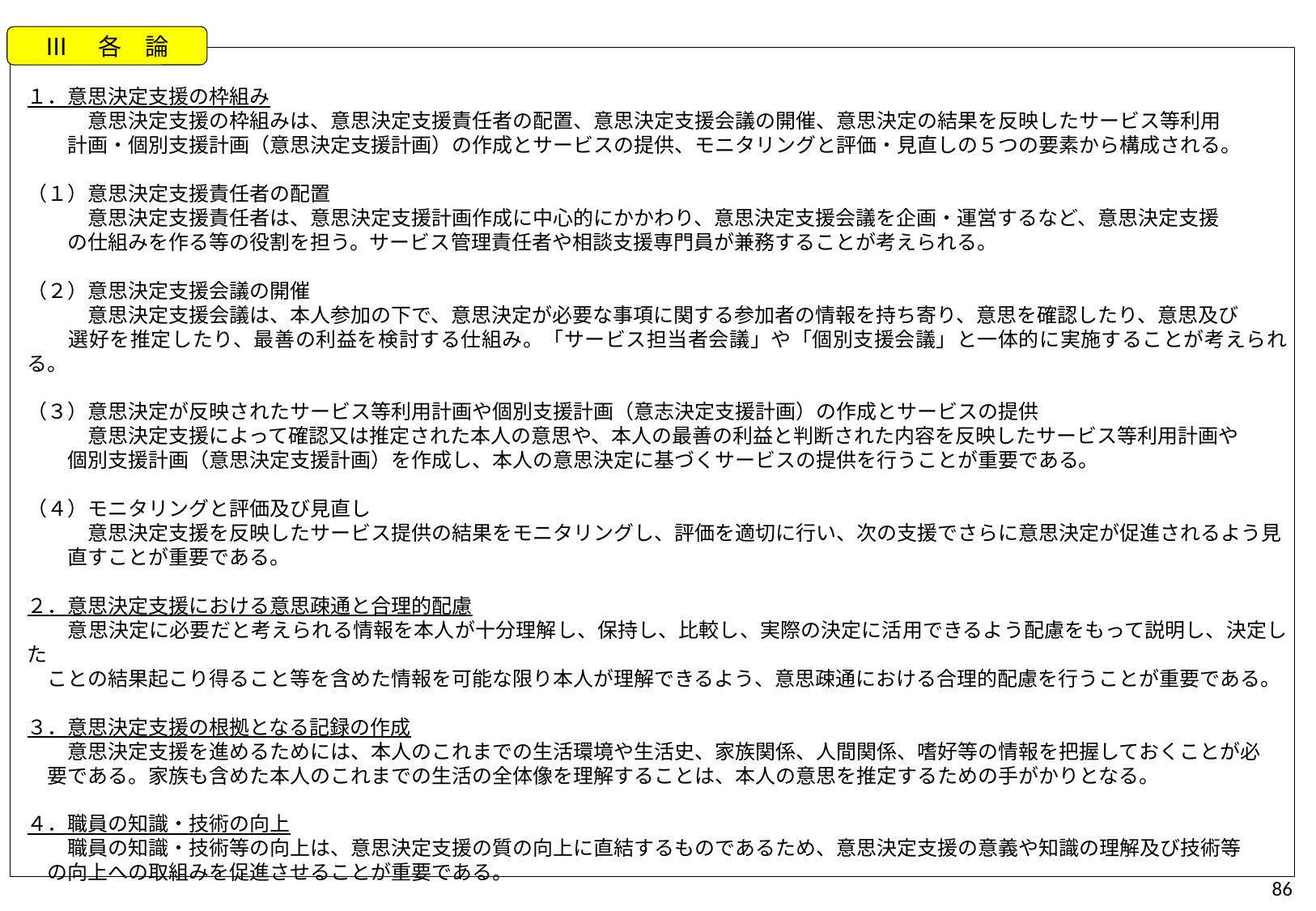

Ⅲ　各　論

１．意思決定支援の枠組み
　　　意思決定支援の枠組みは、意思決定支援責任者の配置、意思決定支援会議の開催、意思決定の結果を反映したサービス等利用
　　計画・個別支援計画（意思決定支援計画）の作成とサービスの提供、モニタリングと評価・見直しの５つの要素から構成される。

（１）意思決定支援責任者の配置
　　　意思決定支援責任者は、意思決定支援計画作成に中心的にかかわり、意思決定支援会議を企画・運営するなど、意思決定支援
　　の仕組みを作る等の役割を担う。サービス管理責任者や相談支援専門員が兼務することが考えられる。

（２）意思決定支援会議の開催
　　　意思決定支援会議は、本人参加の下で、意思決定が必要な事項に関する参加者の情報を持ち寄り、意思を確認したり、意思及び
　　選好を推定したり、最善の利益を検討する仕組み。「サービス担当者会議」や「個別支援会議」と一体的に実施することが考えられる。

（３）意思決定が反映されたサービス等利用計画や個別支援計画（意志決定支援計画）の作成とサービスの提供
　　　意思決定支援によって確認又は推定された本人の意思や、本人の最善の利益と判断された内容を反映したサービス等利用計画や
　　個別支援計画（意思決定支援計画）を作成し、本人の意思決定に基づくサービスの提供を行うことが重要である。

（４）モニタリングと評価及び見直し
　　　意思決定支援を反映したサービス提供の結果をモニタリングし、評価を適切に行い、次の支援でさらに意思決定が促進されるよう見
　　直すことが重要である。

２．意思決定支援における意思疎通と合理的配慮
　　意思決定に必要だと考えられる情報を本人が十分理解し、保持し、比較し、実際の決定に活用できるよう配慮をもって説明し、決定した
　ことの結果起こり得ること等を含めた情報を可能な限り本人が理解できるよう、意思疎通における合理的配慮を行うことが重要である。

３．意思決定支援の根拠となる記録の作成
　　意思決定支援を進めるためには、本人のこれまでの生活環境や生活史、家族関係、人間関係、嗜好等の情報を把握しておくことが必
　要である。家族も含めた本人のこれまでの生活の全体像を理解することは、本人の意思を推定するための手がかりとなる。

４．職員の知識・技術の向上
　　職員の知識・技術等の向上は、意思決定支援の質の向上に直結するものであるため、意思決定支援の意義や知識の理解及び技術等
　の向上への取組みを促進させることが重要である。
86